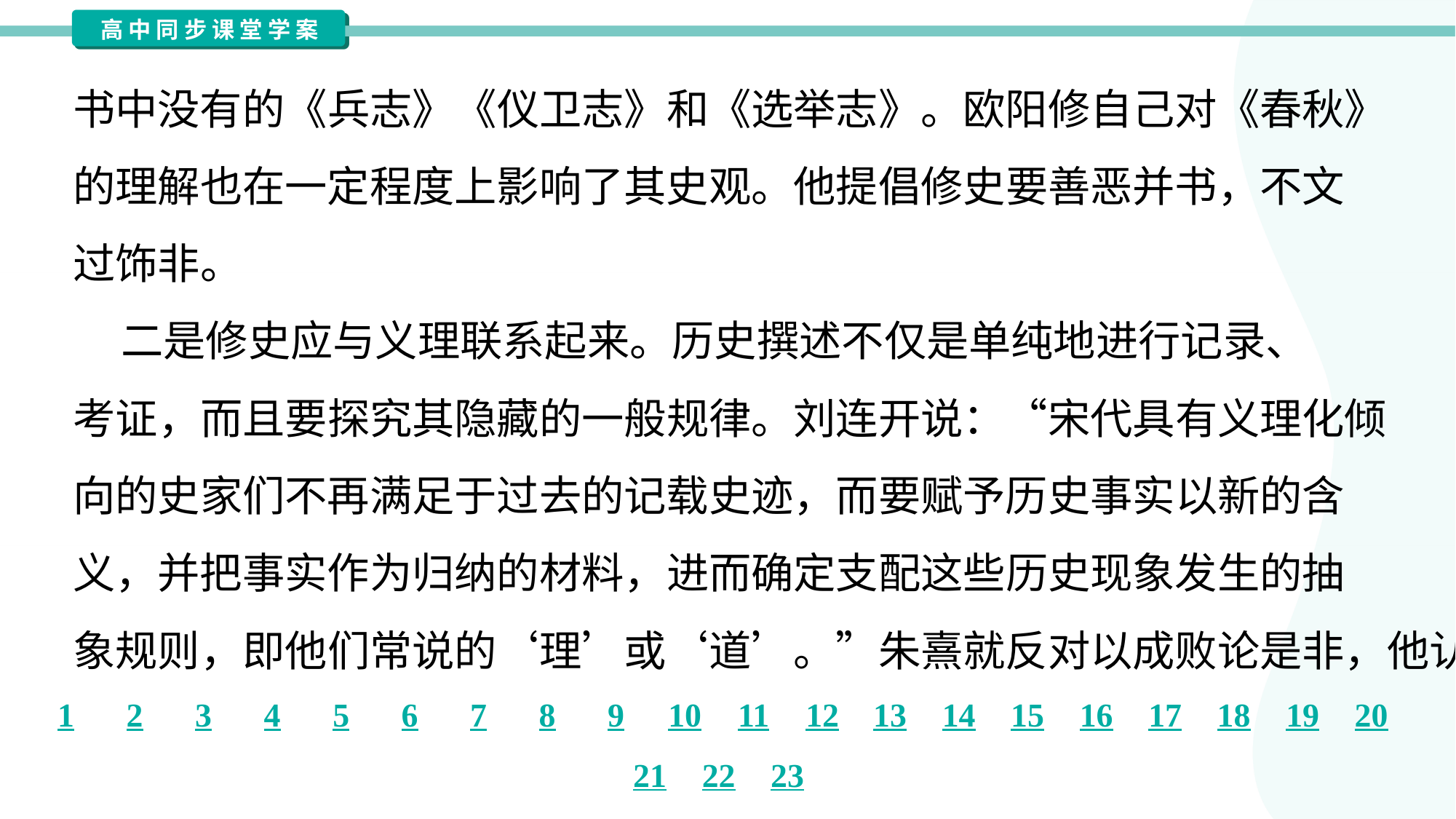

书中没有的《兵志》《仪卫志》和《选举志》。欧阳修自己对《春秋》
的理解也在一定程度上影响了其史观。他提倡修史要善恶并书，不文
过饰非。
    二是修史应与义理联系起来。历史撰述不仅是单纯地进行记录、
考证，而且要探究其隐藏的一般规律。刘连开说：“宋代具有义理化倾
向的史家们不再满足于过去的记载史迹，而要赋予历史事实以新的含
义，并把事实作为归纳的材料，进而确定支配这些历史现象发生的抽
象规则，即他们常说的‘理’或‘道’。”朱熹就反对以成败论是非，他认为